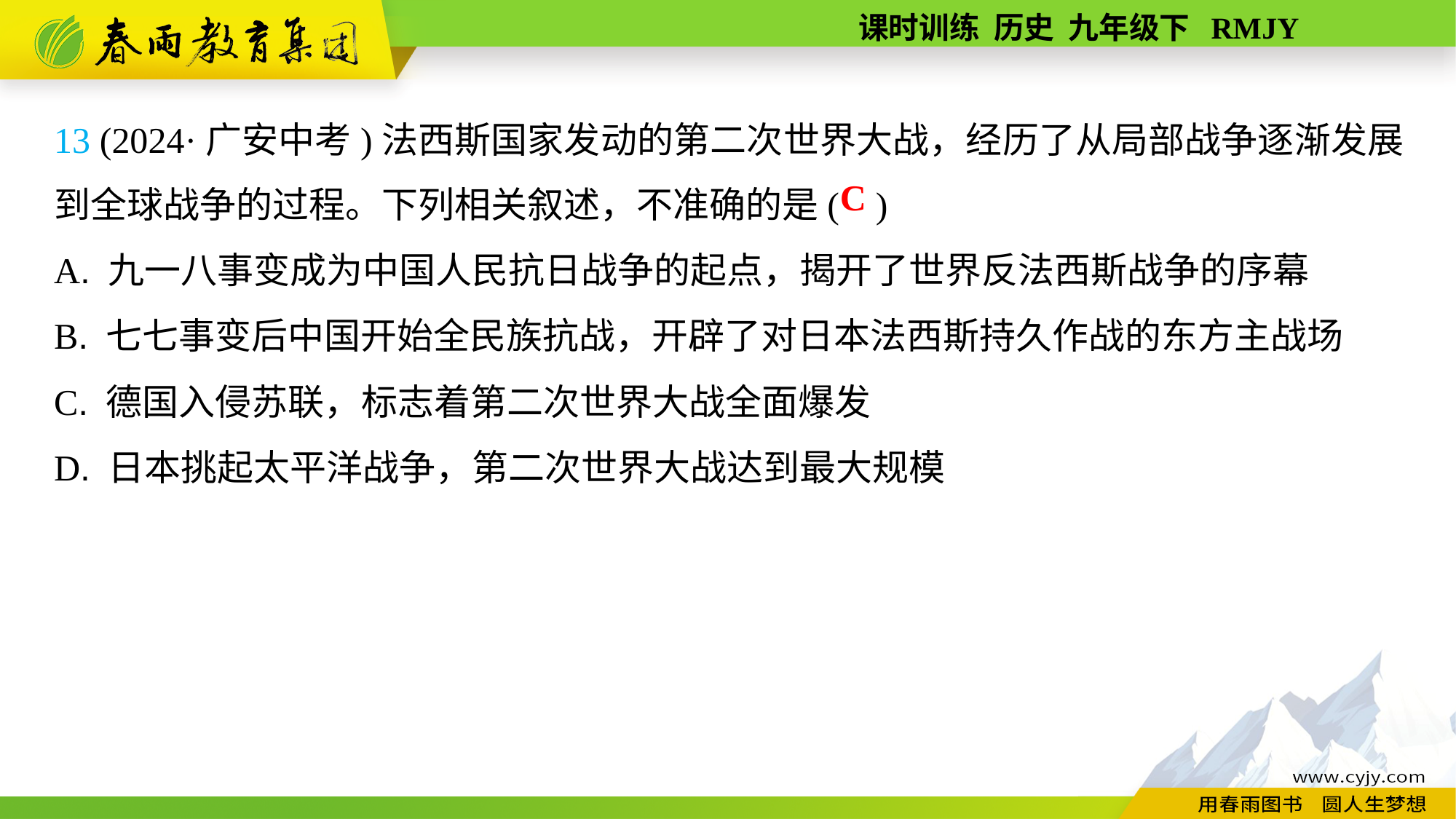

13 (2024·广安中考)法西斯国家发动的第二次世界大战，经历了从局部战争逐渐发展到全球战争的过程。下列相关叙述，不准确的是(    )
A. 九一八事变成为中国人民抗日战争的起点，揭开了世界反法西斯战争的序幕
B. 七七事变后中国开始全民族抗战，开辟了对日本法西斯持久作战的东方主战场
C. 德国入侵苏联，标志着第二次世界大战全面爆发
D. 日本挑起太平洋战争，第二次世界大战达到最大规模
C